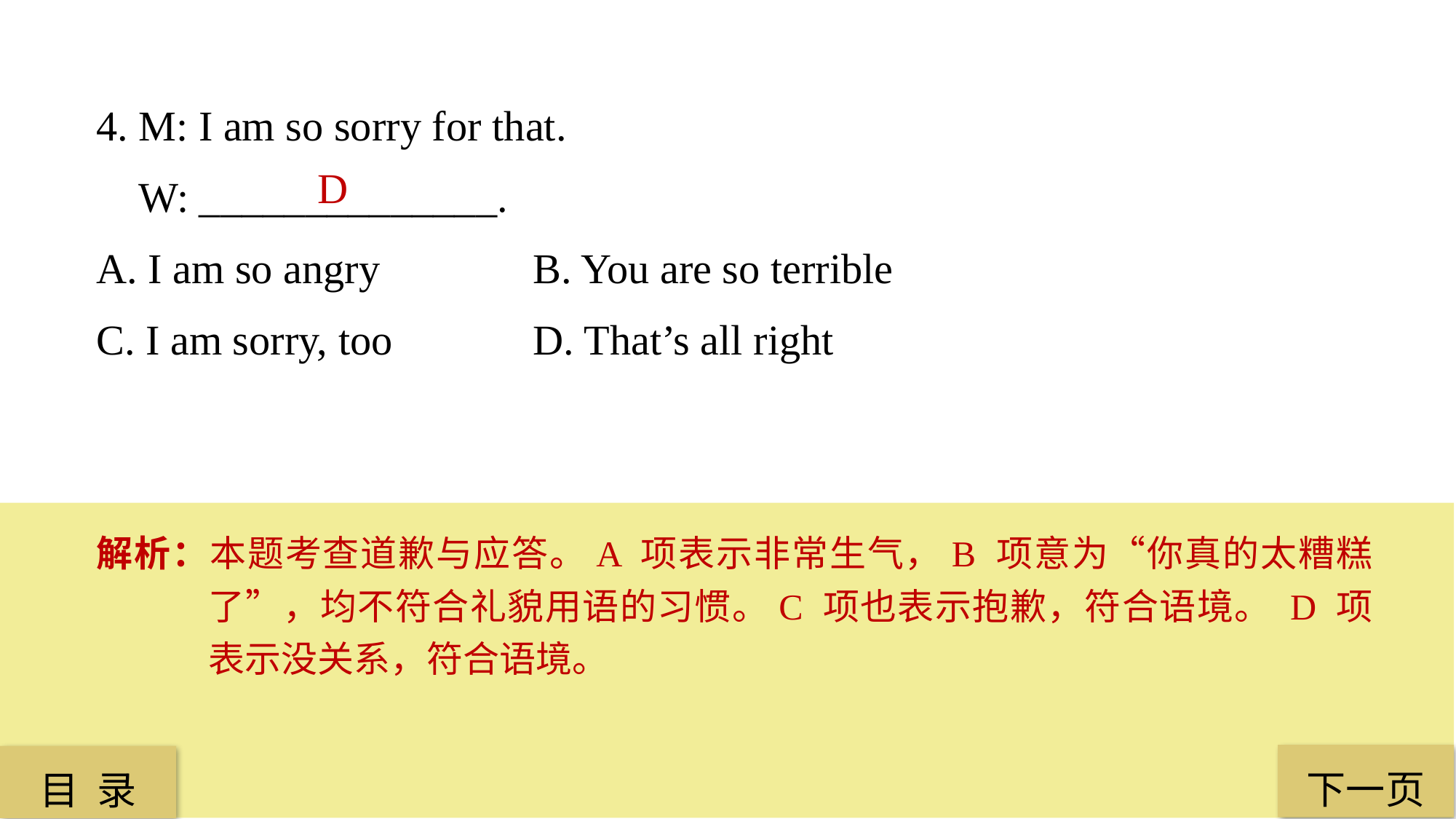

4. M: I am so sorry for that.
    W: ______________.
A. I am so angry 		B. You are so terrible
C. I am sorry, too 		D. That’s all right
D
解析：本题考查道歉与应答。A 项表示非常生气，B 项意为“你真的太糟糕了”，均不符合礼貌用语的习惯。C 项也表示抱歉，符合语境。 D 项表示没关系，符合语境。